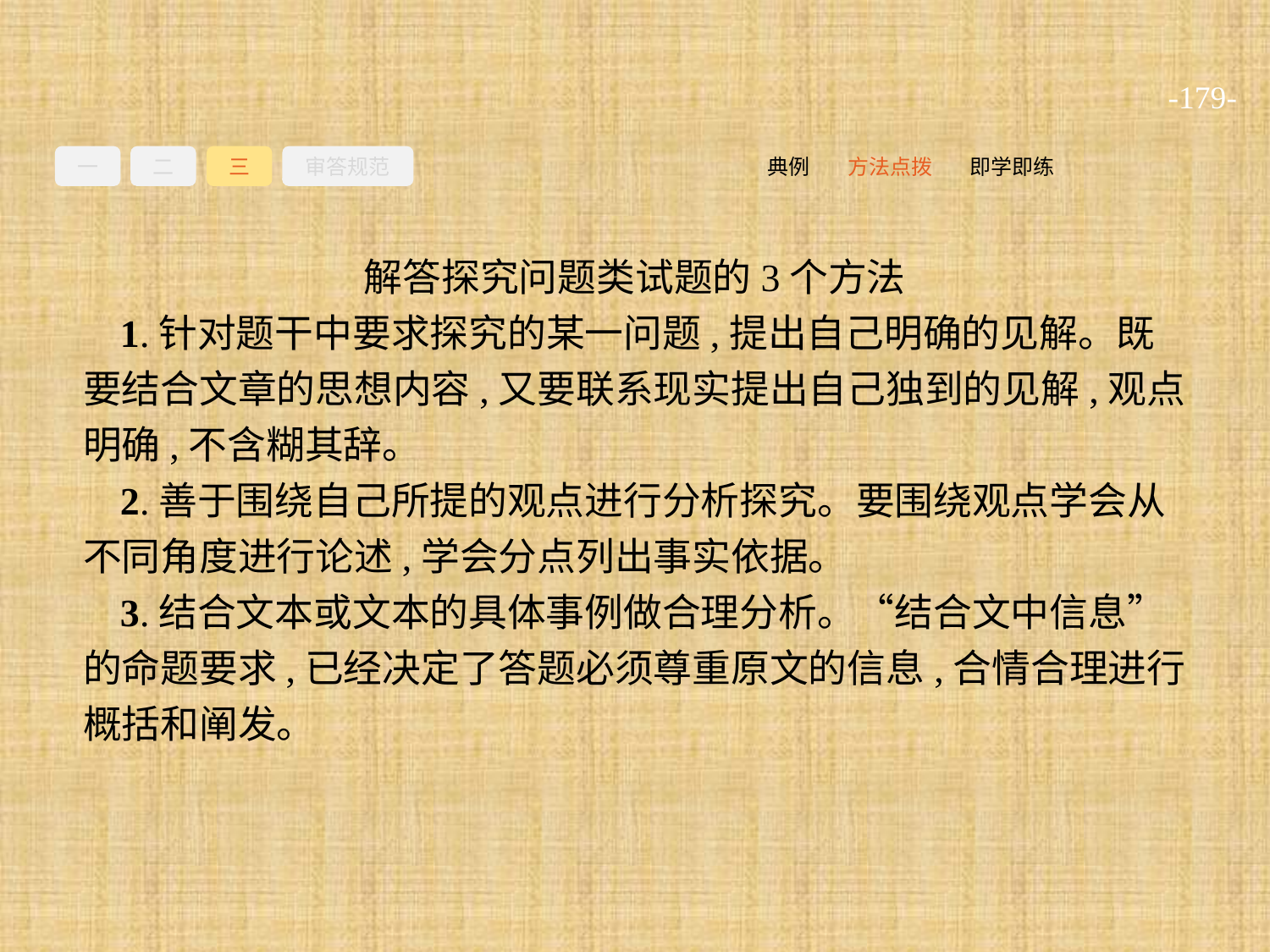

-179-
一
二
三
审答规范
即学即练
方法点拨
典例
解答探究问题类试题的3个方法
1.针对题干中要求探究的某一问题,提出自己明确的见解。既要结合文章的思想内容,又要联系现实提出自己独到的见解,观点明确,不含糊其辞。
2.善于围绕自己所提的观点进行分析探究。要围绕观点学会从不同角度进行论述,学会分点列出事实依据。
3.结合文本或文本的具体事例做合理分析。“结合文中信息”的命题要求,已经决定了答题必须尊重原文的信息,合情合理进行概括和阐发。